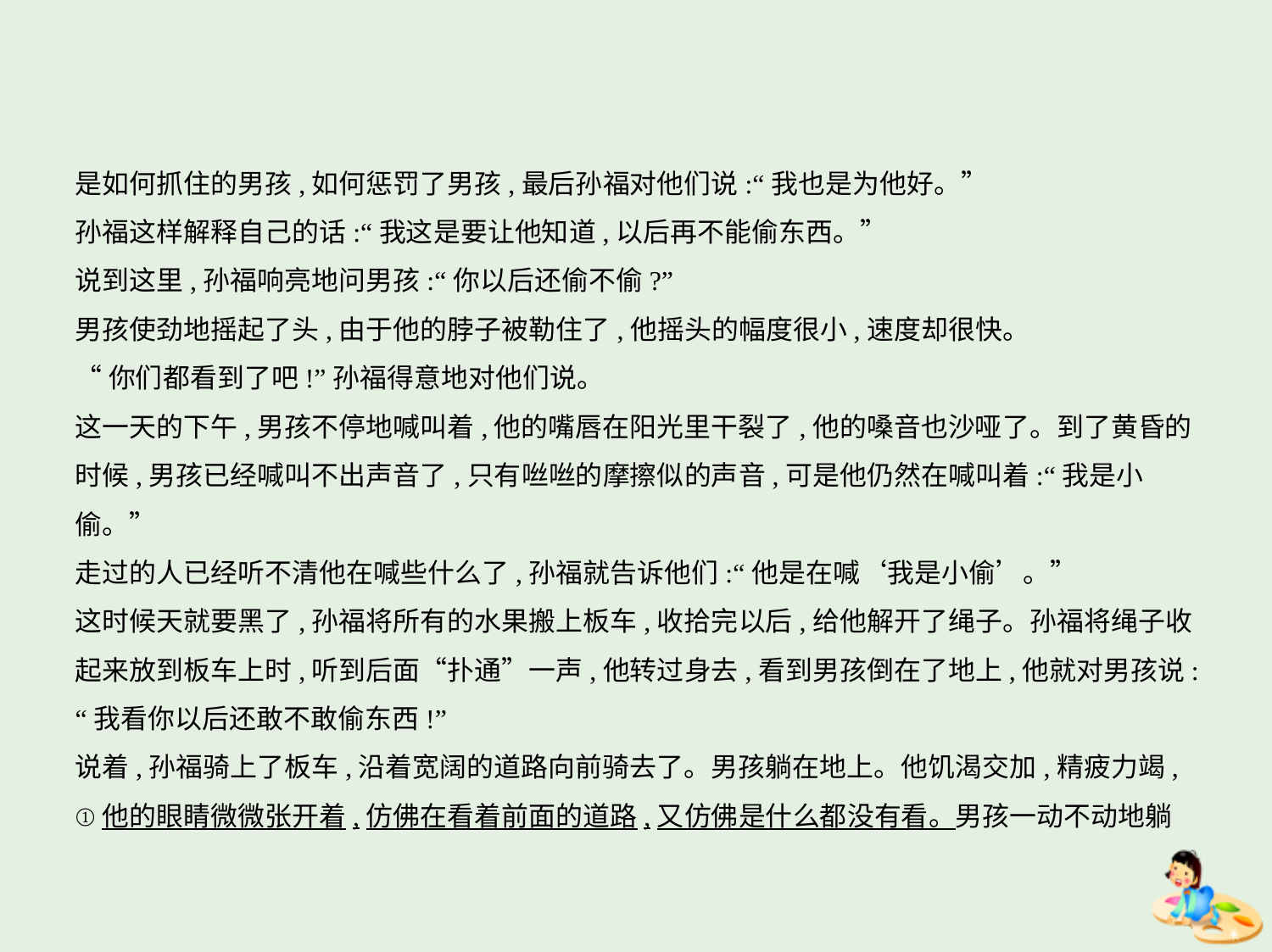

是如何抓住的男孩,如何惩罚了男孩,最后孙福对他们说:“我也是为他好。”
孙福这样解释自己的话:“我这是要让他知道,以后再不能偷东西。”
说到这里,孙福响亮地问男孩:“你以后还偷不偷?”
男孩使劲地摇起了头,由于他的脖子被勒住了,他摇头的幅度很小,速度却很快。
“你们都看到了吧!”孙福得意地对他们说。
这一天的下午,男孩不停地喊叫着,他的嘴唇在阳光里干裂了,他的嗓音也沙哑了。到了黄昏的
时候,男孩已经喊叫不出声音了,只有咝咝的摩擦似的声音,可是他仍然在喊叫着:“我是小
偷。”
走过的人已经听不清他在喊些什么了,孙福就告诉他们:“他是在喊‘我是小偷’。”
这时候天就要黑了,孙福将所有的水果搬上板车,收拾完以后,给他解开了绳子。孙福将绳子收
起来放到板车上时,听到后面“扑通”一声,他转过身去,看到男孩倒在了地上,他就对男孩说:
“我看你以后还敢不敢偷东西!”
说着,孙福骑上了板车,沿着宽阔的道路向前骑去了。男孩躺在地上。他饥渴交加,精疲力竭,
①他的眼睛微微张开着,仿佛在看着前面的道路,又仿佛是什么都没有看。男孩一动不动地躺